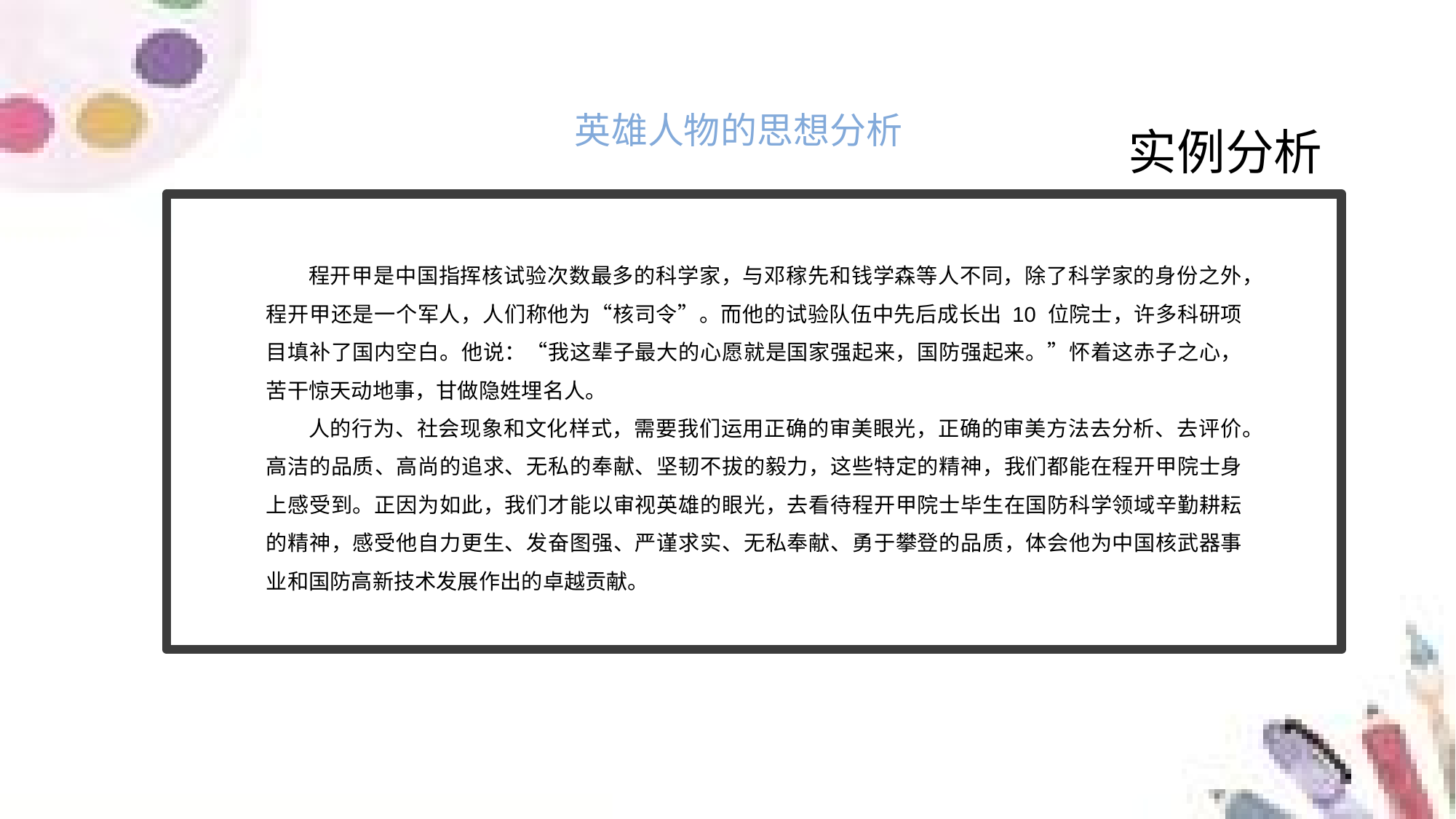

英雄人物的思想分析
实例分析

程开甲是中国指挥核试验次数最多的科学家，与邓稼先和钱学森等人不同，除了科学家的身份之外，程开甲还是一个军人，人们称他为“核司令”。而他的试验队伍中先后成长出 10 位院士，许多科研项目填补了国内空白。他说：“我这辈子最大的心愿就是国家强起来，国防强起来。”怀着这赤子之心，苦干惊天动地事，甘做隐姓埋名人。
人的行为、社会现象和文化样式，需要我们运用正确的审美眼光，正确的审美方法去分析、去评价。高洁的品质、高尚的追求、无私的奉献、坚韧不拔的毅力，这些特定的精神，我们都能在程开甲院士身上感受到。正因为如此，我们才能以审视英雄的眼光，去看待程开甲院士毕生在国防科学领域辛勤耕耘的精神，感受他自力更生、发奋图强、严谨求实、无私奉献、勇于攀登的品质，体会他为中国核武器事业和国防高新技术发展作出的卓越贡献。